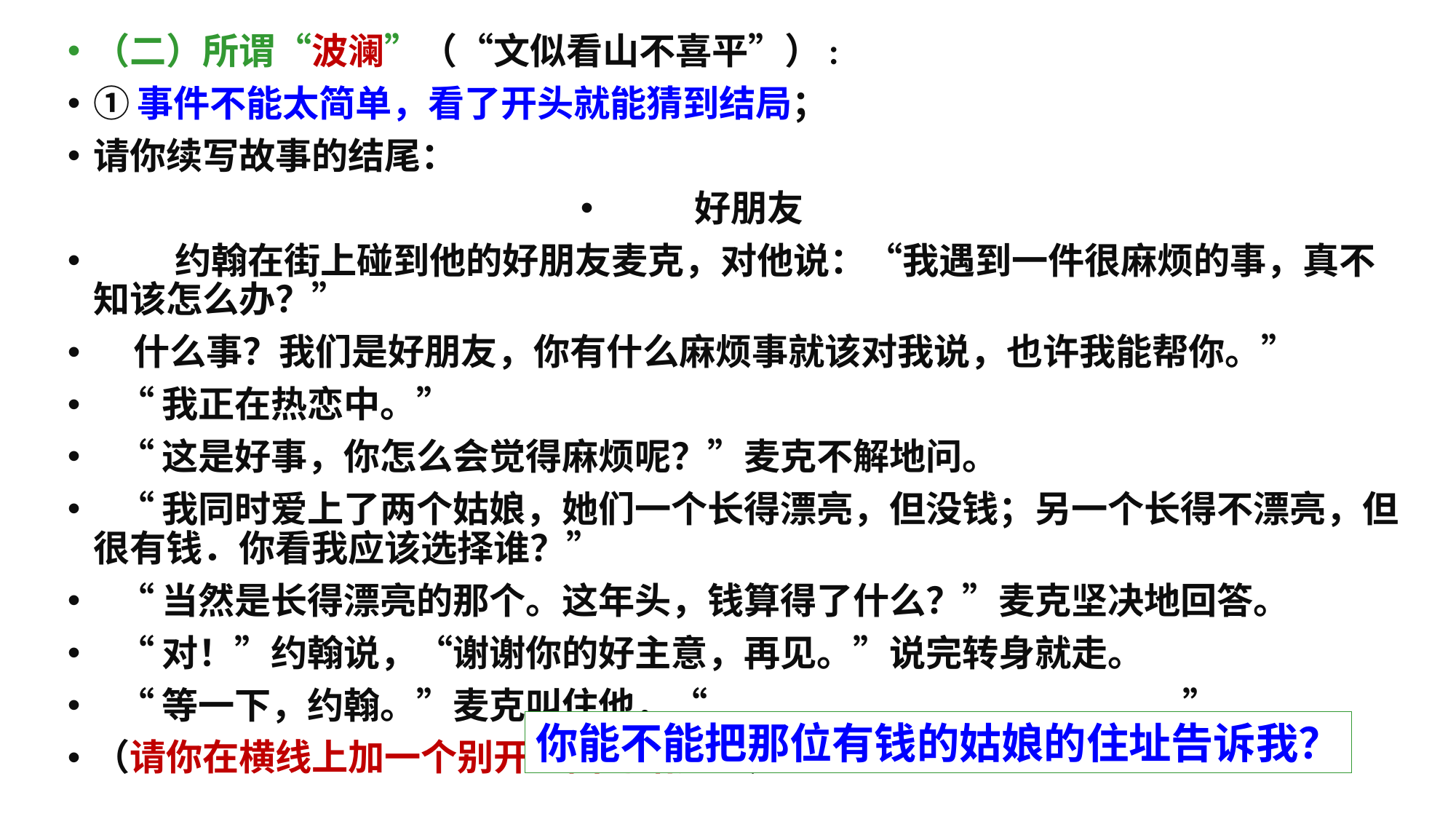

（二）所谓“波澜”（“文似看山不喜平”）:
①事件不能太简单，看了开头就能猜到结局；
请你续写故事的结尾：
好朋友
         约翰在街上碰到他的好朋友麦克，对他说：“我遇到一件很麻烦的事，真不知该怎么办？”
    什么事？我们是好朋友，你有什么麻烦事就该对我说，也许我能帮你。”
   “我正在热恋中。”
   “这是好事，你怎么会觉得麻烦呢？”麦克不解地问。
   “我同时爱上了两个姑娘，她们一个长得漂亮，但没钱；另一个长得不漂亮，但很有钱．你看我应该选择谁？”
   “当然是长得漂亮的那个。这年头，钱算得了什么？”麦克坚决地回答。
   “对！”约翰说，“谢谢你的好主意，再见。”说完转身就走。
   “等一下，约翰。”麦克叫住他，“                                                          ”
（请你在横线上加一个别开生面的结尾。）
你能不能把那位有钱的姑娘的住址告诉我？